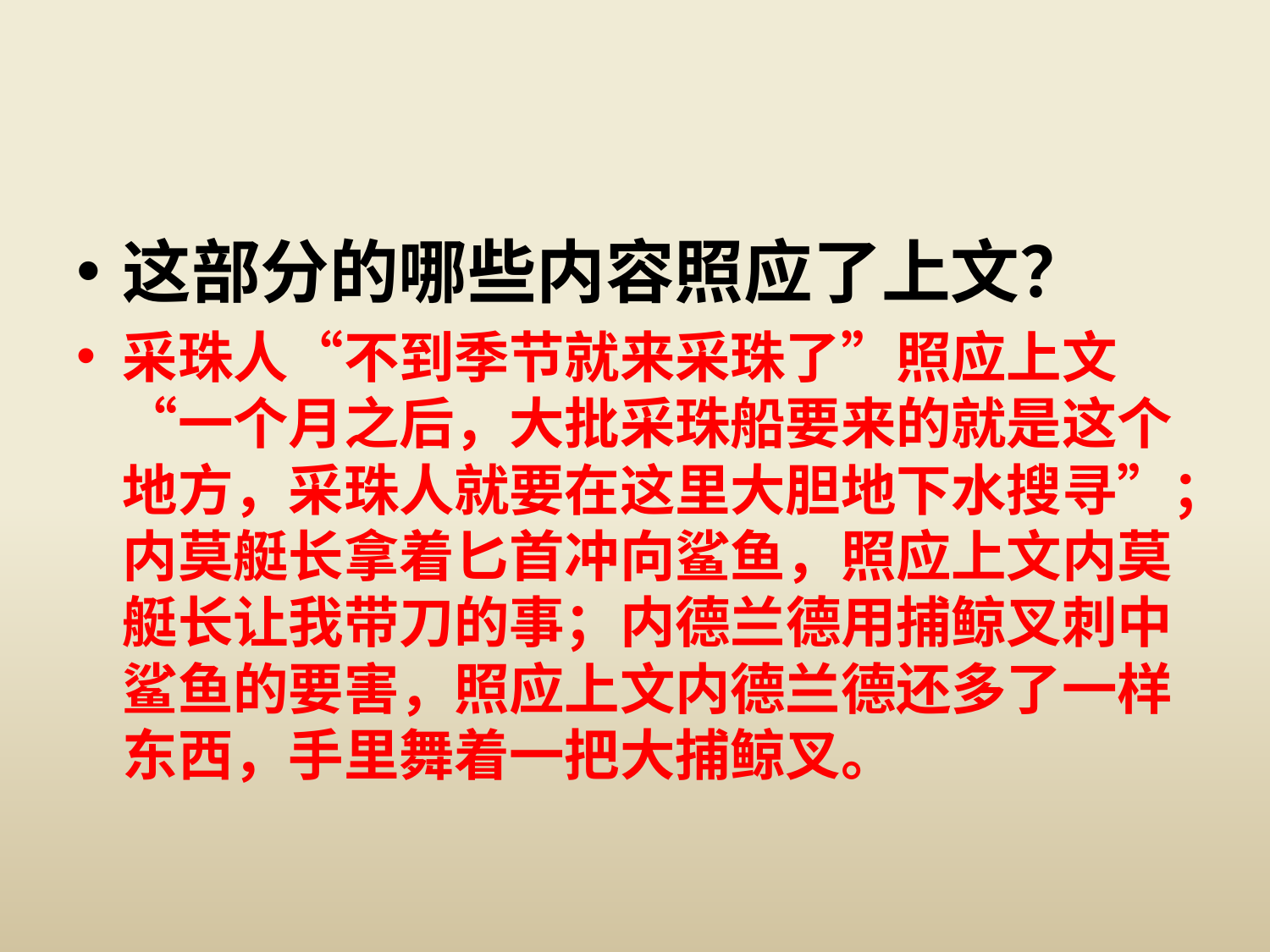

#
这部分的哪些内容照应了上文？
采珠人“不到季节就来采珠了”照应上文“一个月之后，大批采珠船要来的就是这个地方，采珠人就要在这里大胆地下水搜寻”；内莫艇长拿着匕首冲向鲨鱼，照应上文内莫艇长让我带刀的事；内德兰德用捕鲸叉刺中鲨鱼的要害，照应上文内德兰德还多了一样东西，手里舞着一把大捕鲸叉。